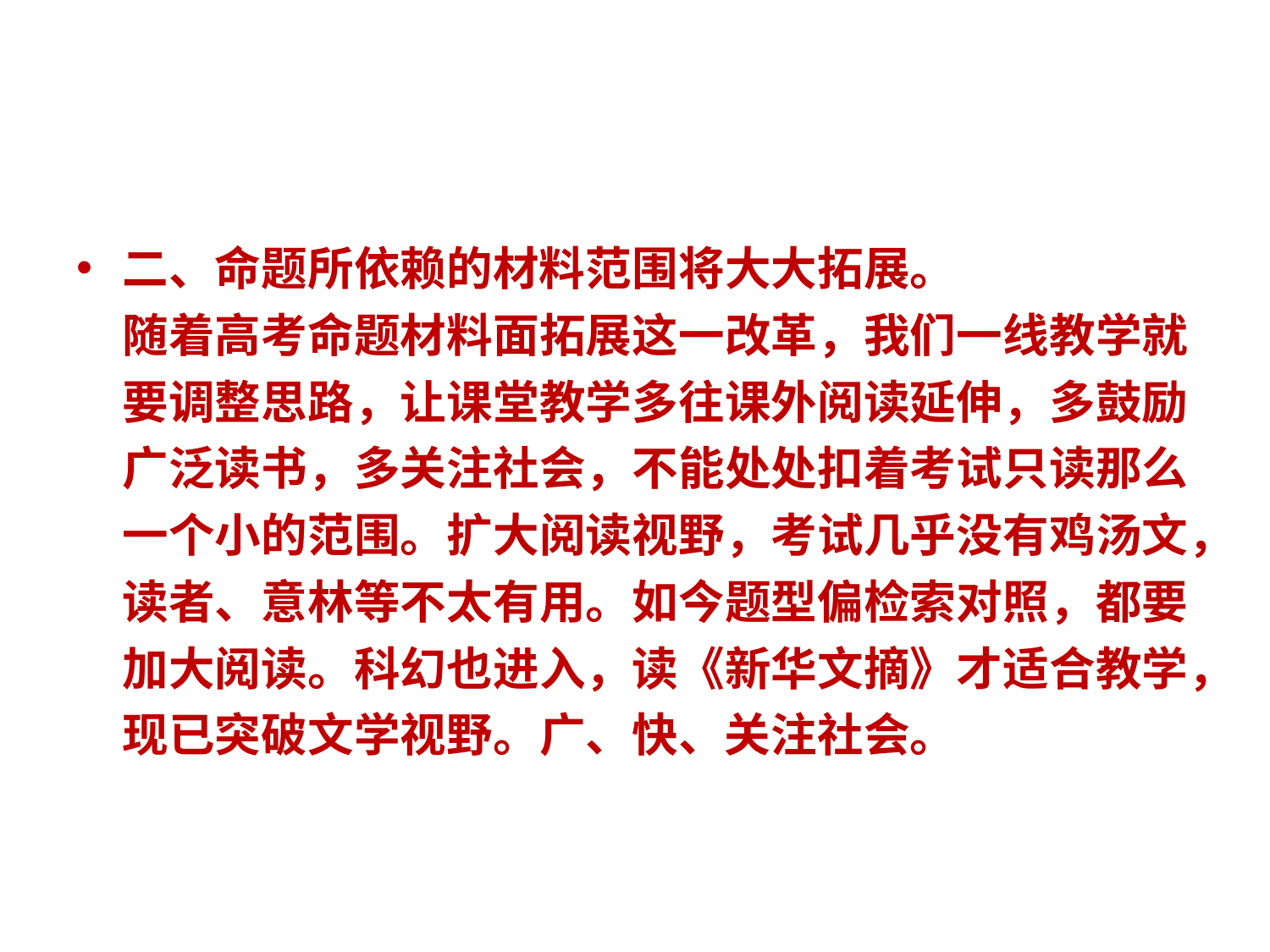

#
二、命题所依赖的材料范围将大大拓展。
随着高考命题材料面拓展这一改革，我们一线教学就要调整思路，让课堂教学多往课外阅读延伸，多鼓励广泛读书，多关注社会，不能处处扣着考试只读那么一个小的范围。扩大阅读视野，考试几乎没有鸡汤文，读者、意林等不太有用。如今题型偏检索对照，都要加大阅读。科幻也进入，读《新华文摘》才适合教学，现已突破文学视野。广、快、关注社会。